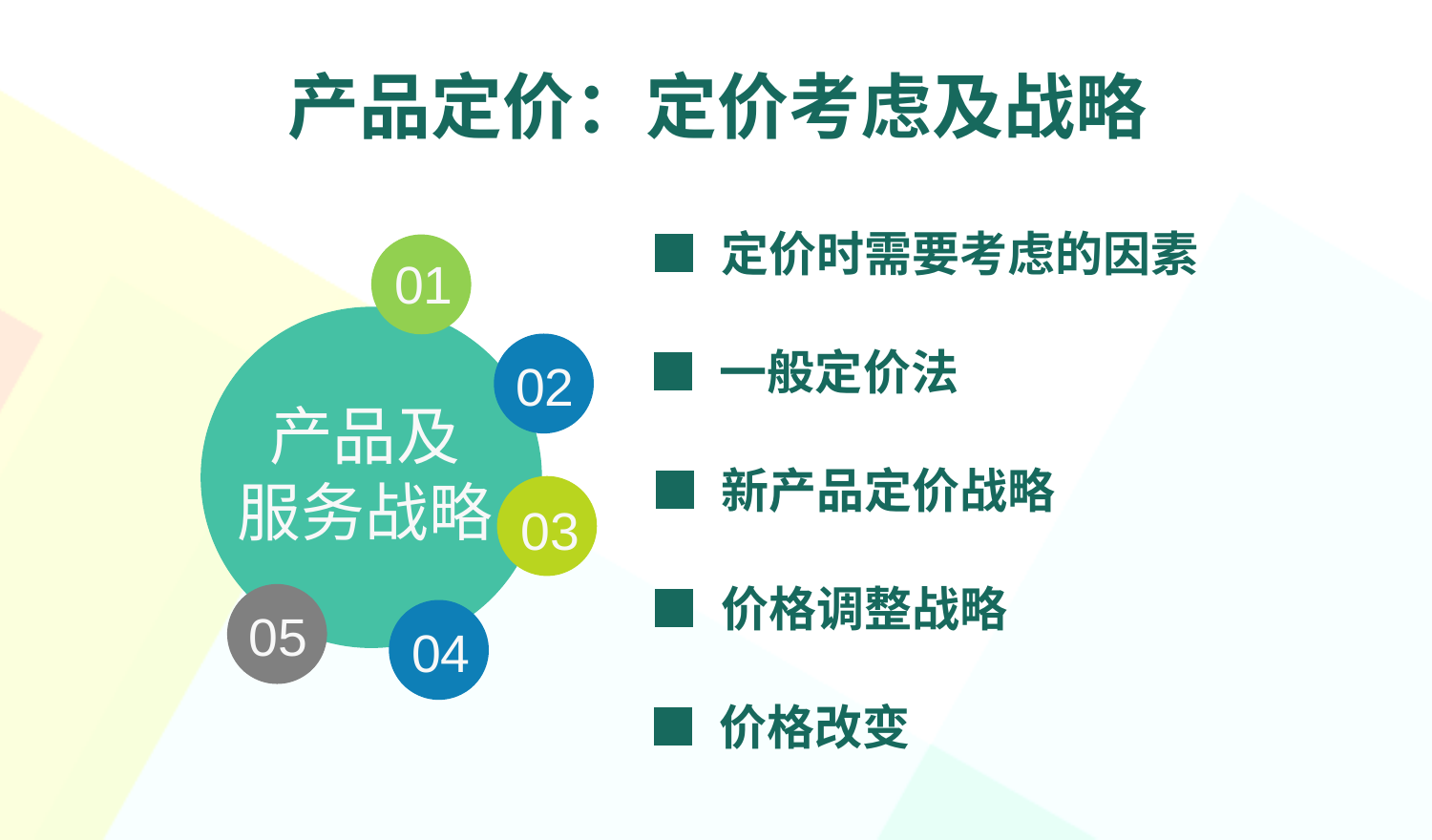

产品定价：定价考虑及战略
■ 定价时需要考虑的因素

01

02
■ 一般定价法
产品及
服务战略
■ 新产品定价战略

03
■ 价格调整战略

05

04
■ 价格改变